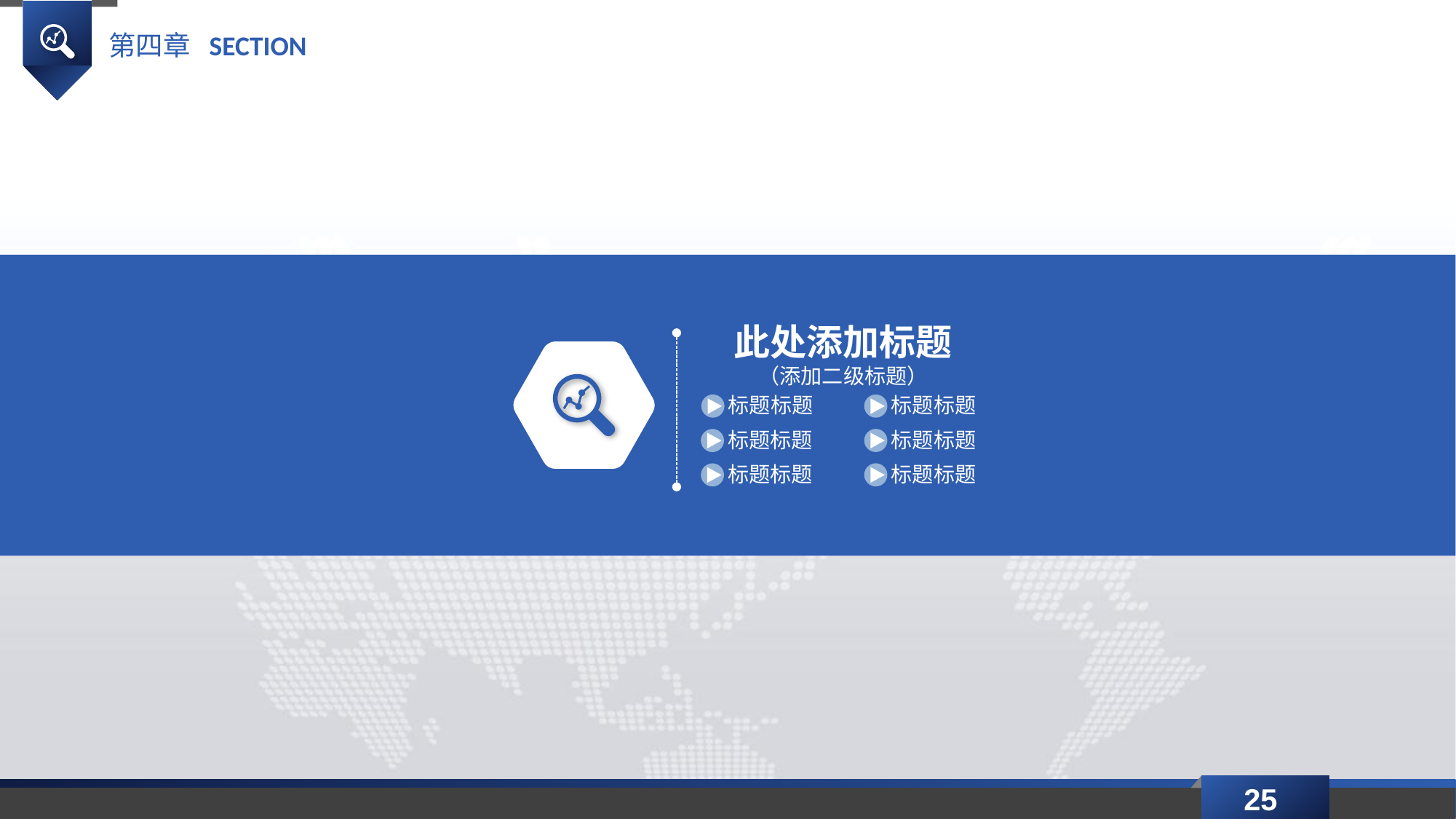

第四章  SECTION

此处添加标题
（添加二级标题）

标题标题

标题标题

标题标题

标题标题

标题标题

标题标题

25

延时符